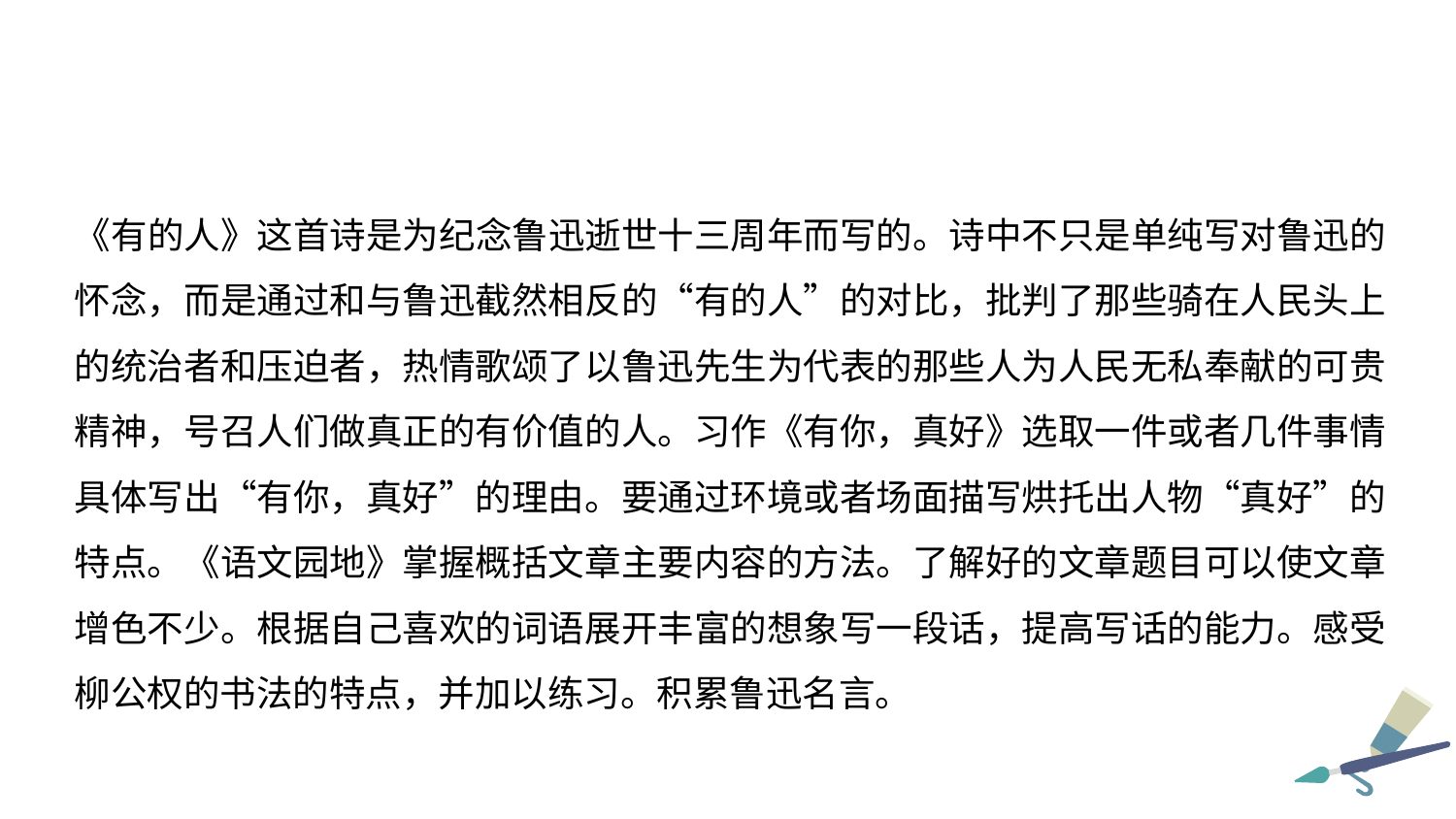

《有的人》这首诗是为纪念鲁迅逝世十三周年而写的。诗中不只是单纯写对鲁迅的怀念，而是通过和与鲁迅截然相反的“有的人”的对比，批判了那些骑在人民头上的统治者和压迫者，热情歌颂了以鲁迅先生为代表的那些人为人民无私奉献的可贵精神，号召人们做真正的有价值的人。习作《有你，真好》选取一件或者几件事情具体写出“有你，真好”的理由。要通过环境或者场面描写烘托出人物“真好”的特点。《语文园地》掌握概括文章主要内容的方法。了解好的文章题目可以使文章增色不少。根据自己喜欢的词语展开丰富的想象写一段话，提高写话的能力。感受柳公权的书法的特点，并加以练习。积累鲁迅名言。